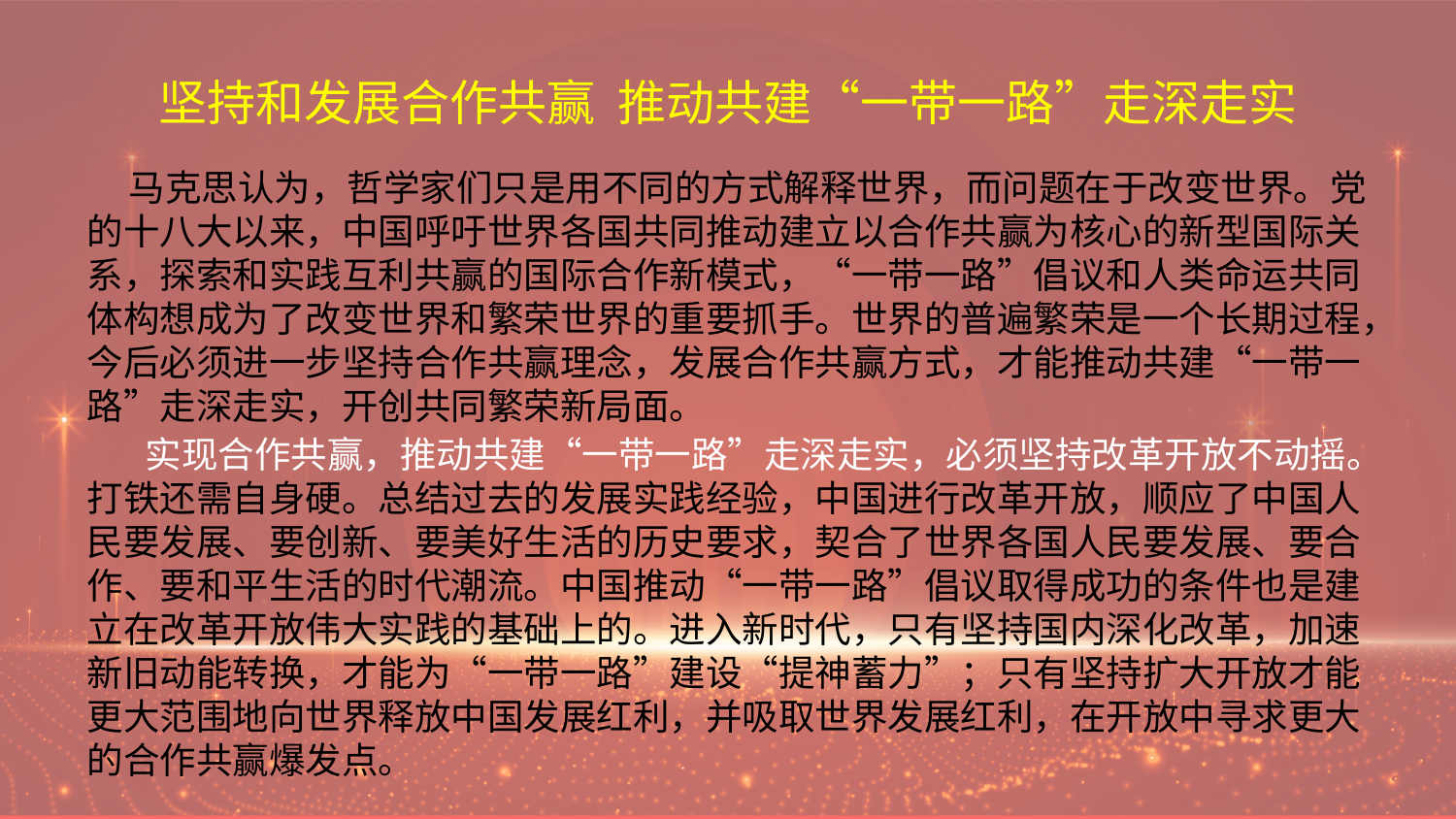

# 坚持和发展合作共赢  推动共建“一带一路”走深走实
    马克思认为，哲学家们只是用不同的方式解释世界，而问题在于改变世界。党的十八大以来，中国呼吁世界各国共同推动建立以合作共赢为核心的新型国际关系，探索和实践互利共赢的国际合作新模式，“一带一路”倡议和人类命运共同体构想成为了改变世界和繁荣世界的重要抓手。世界的普遍繁荣是一个长期过程，今后必须进一步坚持合作共赢理念，发展合作共赢方式，才能推动共建“一带一路”走深走实，开创共同繁荣新局面。
      实现合作共赢，推动共建“一带一路”走深走实，必须坚持改革开放不动摇。打铁还需自身硬。总结过去的发展实践经验，中国进行改革开放，顺应了中国人民要发展、要创新、要美好生活的历史要求，契合了世界各国人民要发展、要合作、要和平生活的时代潮流。中国推动“一带一路”倡议取得成功的条件也是建立在改革开放伟大实践的基础上的。进入新时代，只有坚持国内深化改革，加速新旧动能转换，才能为“一带一路”建设“提神蓄力”；只有坚持扩大开放才能更大范围地向世界释放中国发展红利，并吸取世界发展红利，在开放中寻求更大的合作共赢爆发点。